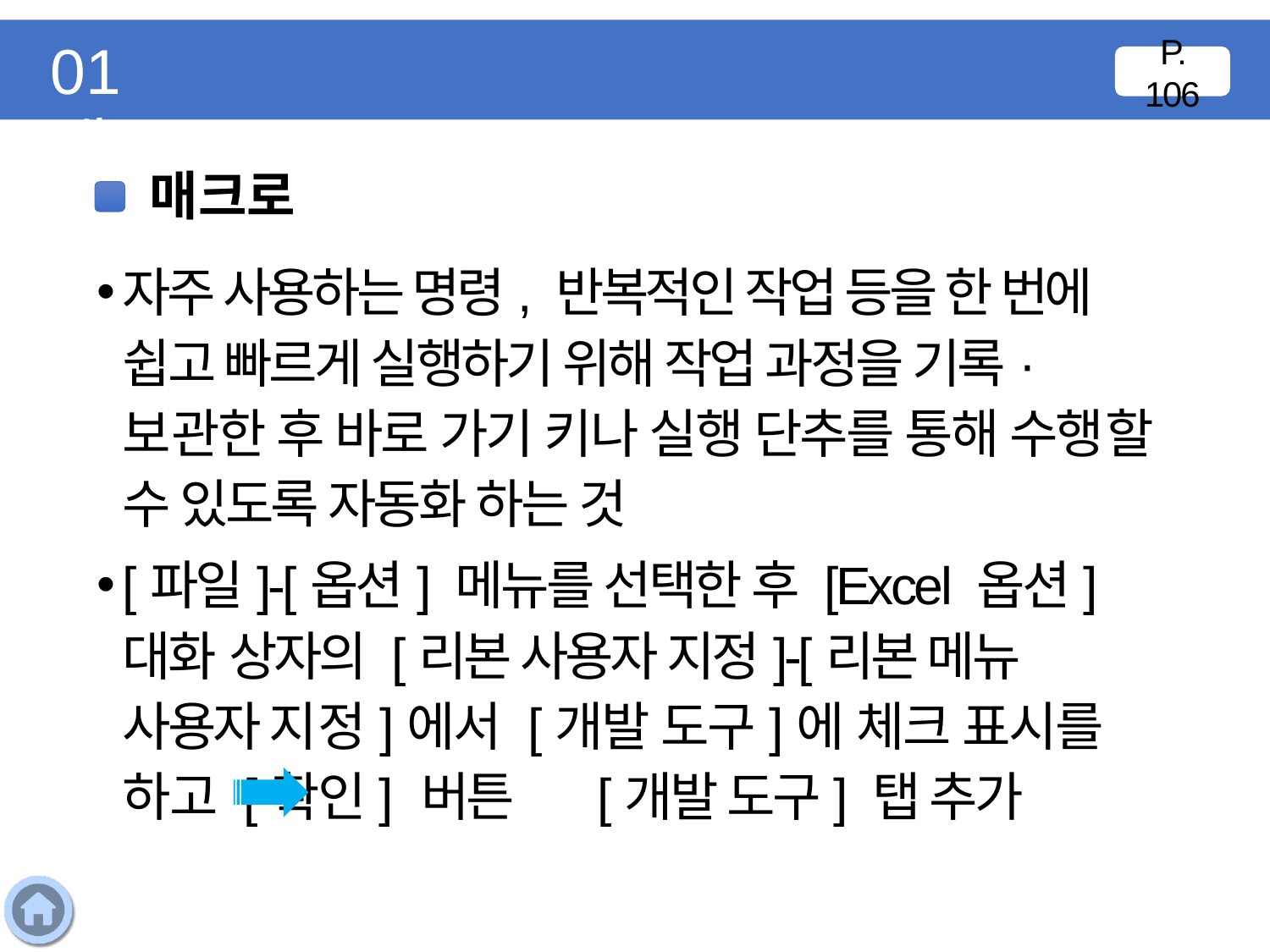

01 매크로
P. 106
매크로

자주 사용하는 명령, 반복적인 작업 등을 한 번에 쉽고 빠르게 실행하기 위해 작업 과정을 기록·보관한 후 바로 가기 키나 실행 단추를 통해 수행할 수 있도록 자동화 하는 것
[파일]-[옵션] 메뉴를 선택한 후 [Excel 옵션] 대화 상자의 [리본 사용자 지정]-[리본 메뉴 사용자 지정]에서 [개발 도구]에 체크 표시를 하고 [확인] 버튼      [개발 도구] 탭 추가